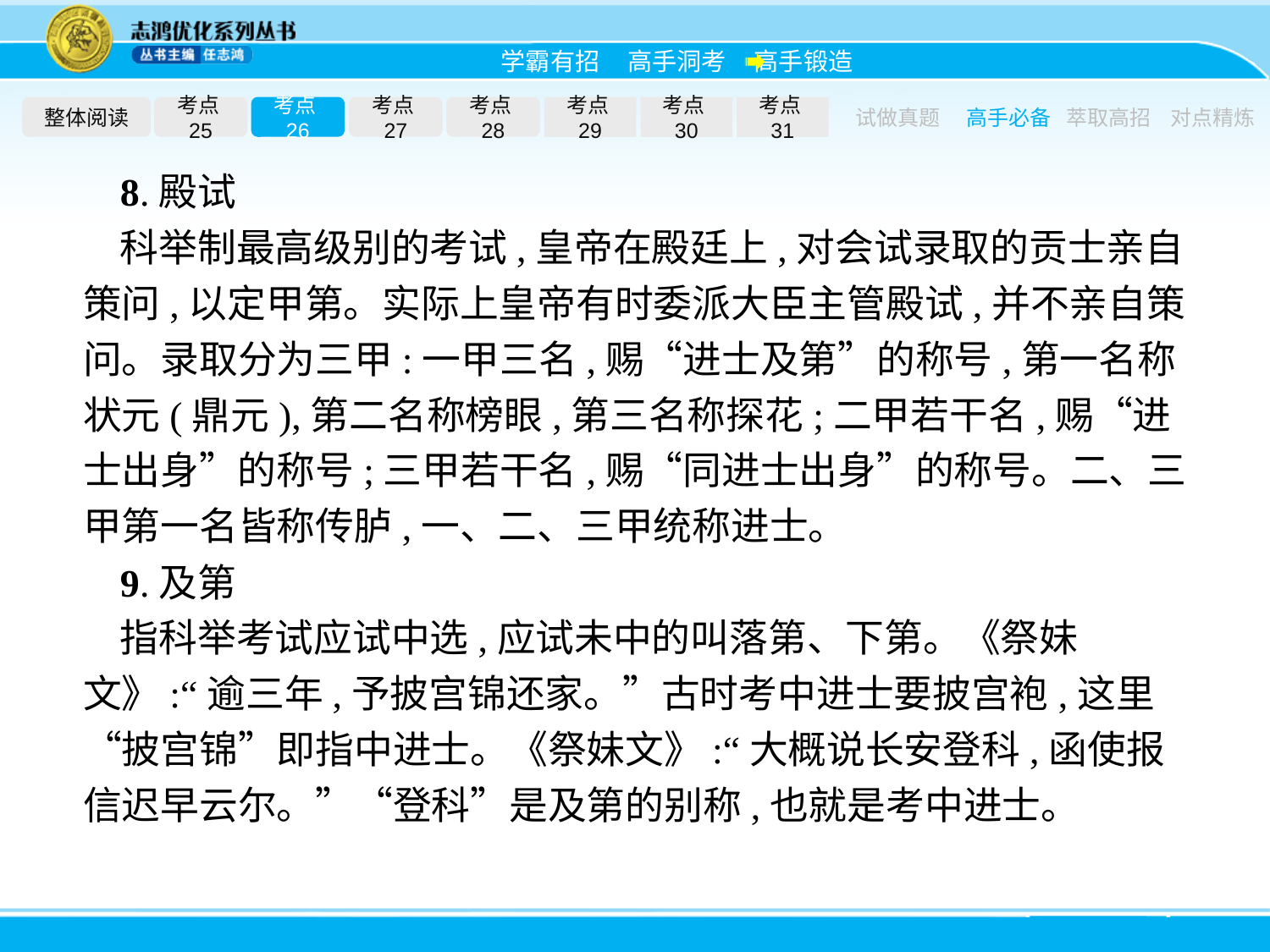

整体阅读
考点25
考点26
考点27
考点28
考点29
考点30
考点31
试做真题
高手必备
萃取高招
对点精炼
8.殿试
科举制最高级别的考试,皇帝在殿廷上,对会试录取的贡士亲自策问,以定甲第。实际上皇帝有时委派大臣主管殿试,并不亲自策问。录取分为三甲:一甲三名,赐“进士及第”的称号,第一名称状元(鼎元),第二名称榜眼,第三名称探花;二甲若干名,赐“进士出身”的称号;三甲若干名,赐“同进士出身”的称号。二、三甲第一名皆称传胪,一、二、三甲统称进士。
9.及第
指科举考试应试中选,应试未中的叫落第、下第。《祭妹文》:“逾三年,予披宫锦还家。”古时考中进士要披宫袍,这里“披宫锦”即指中进士。《祭妹文》:“大概说长安登科,函使报信迟早云尔。”“登科”是及第的别称,也就是考中进士。